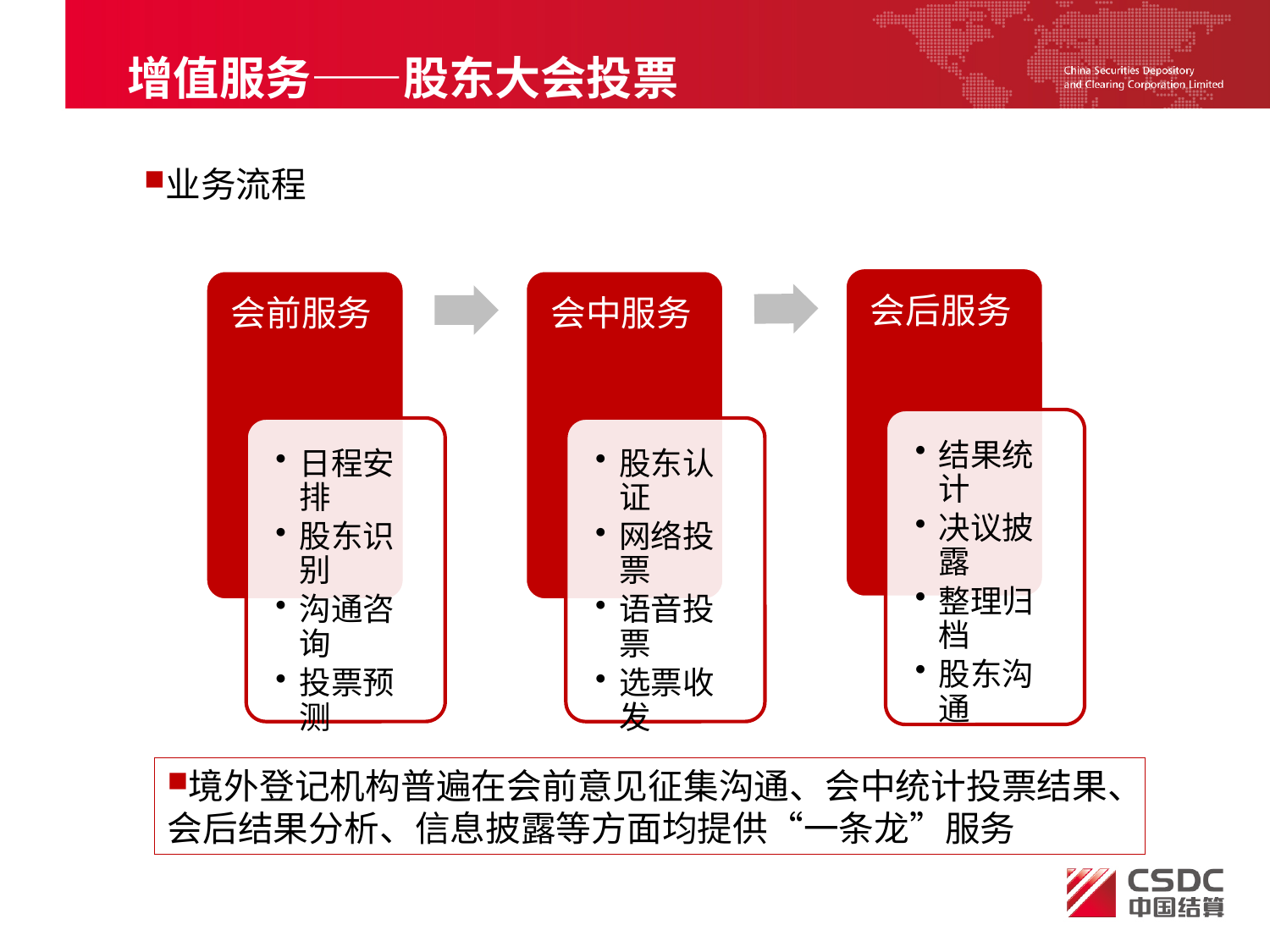

增值服务——股东大会投票
业务流程
会前服务
日程安排
股东识别
沟通咨询
投票预测

会中服务
股东认证
网络投票
语音投票
选票收发

会后服务
结果统计
决议披露
整理归档
股东沟通
境外登记机构普遍在会前意见征集沟通、会中统计投票结果、会后结果分析、信息披露等方面均提供“一条龙”服务